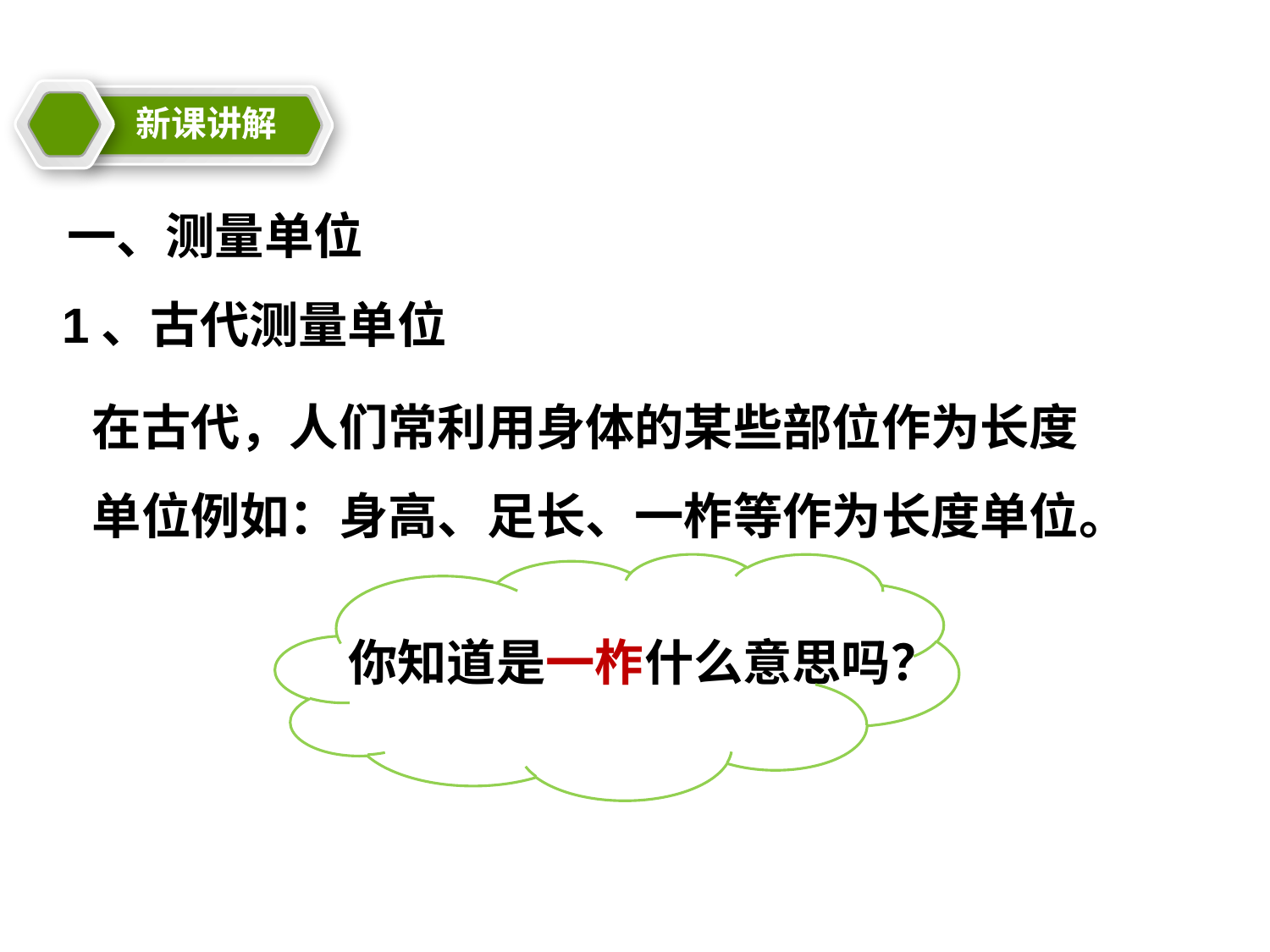

新课讲解
教学目标
一、测量单位
1、古代测量单位
在古代，人们常利用身体的某些部位作为长度单位例如：身高、足长、一柞等作为长度单位。

你知道是一柞什么意思吗？